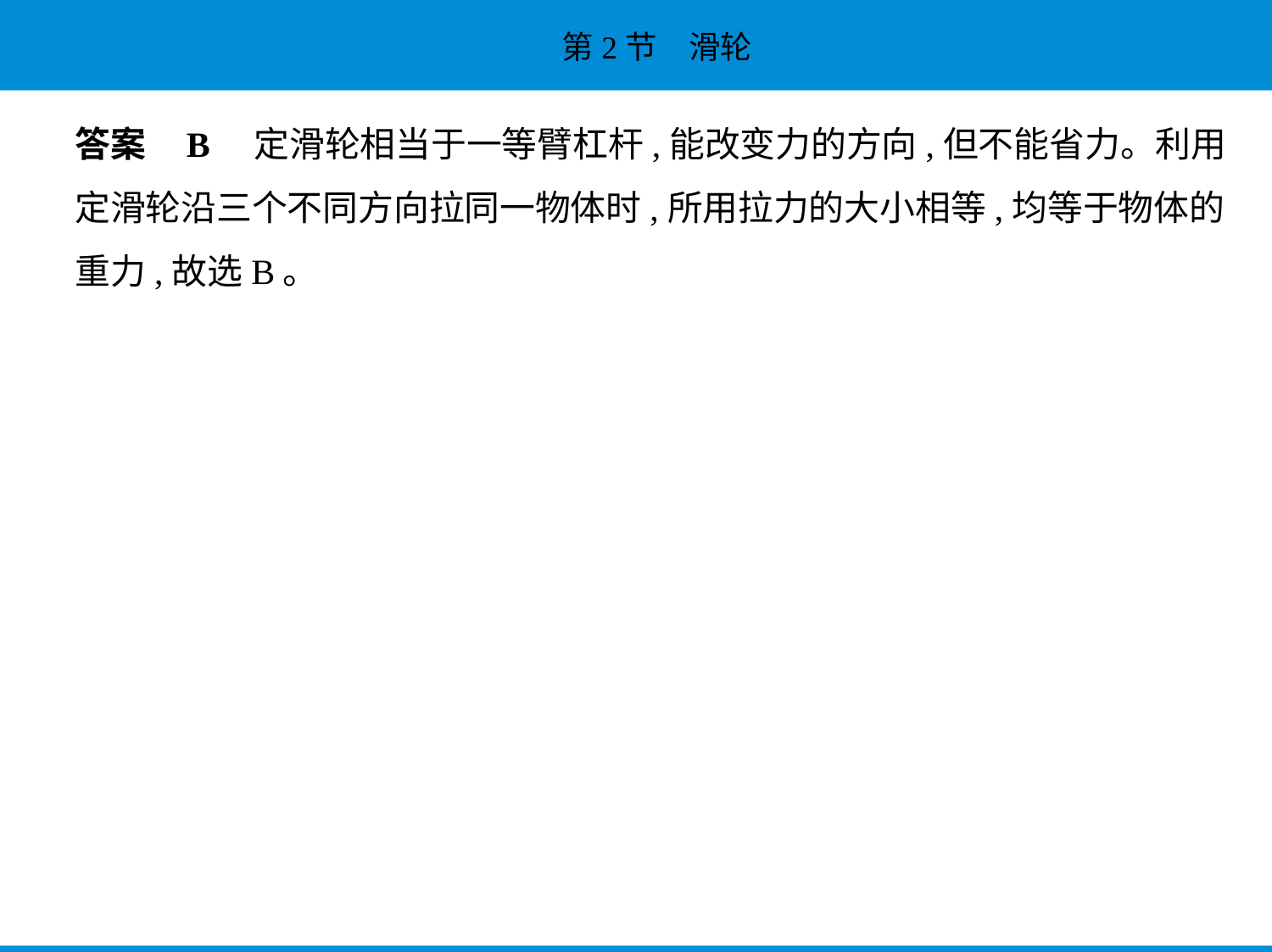

答案    B　定滑轮相当于一等臂杠杆,能改变力的方向,但不能省力。利用
定滑轮沿三个不同方向拉同一物体时,所用拉力的大小相等,均等于物体的
重力,故选B。